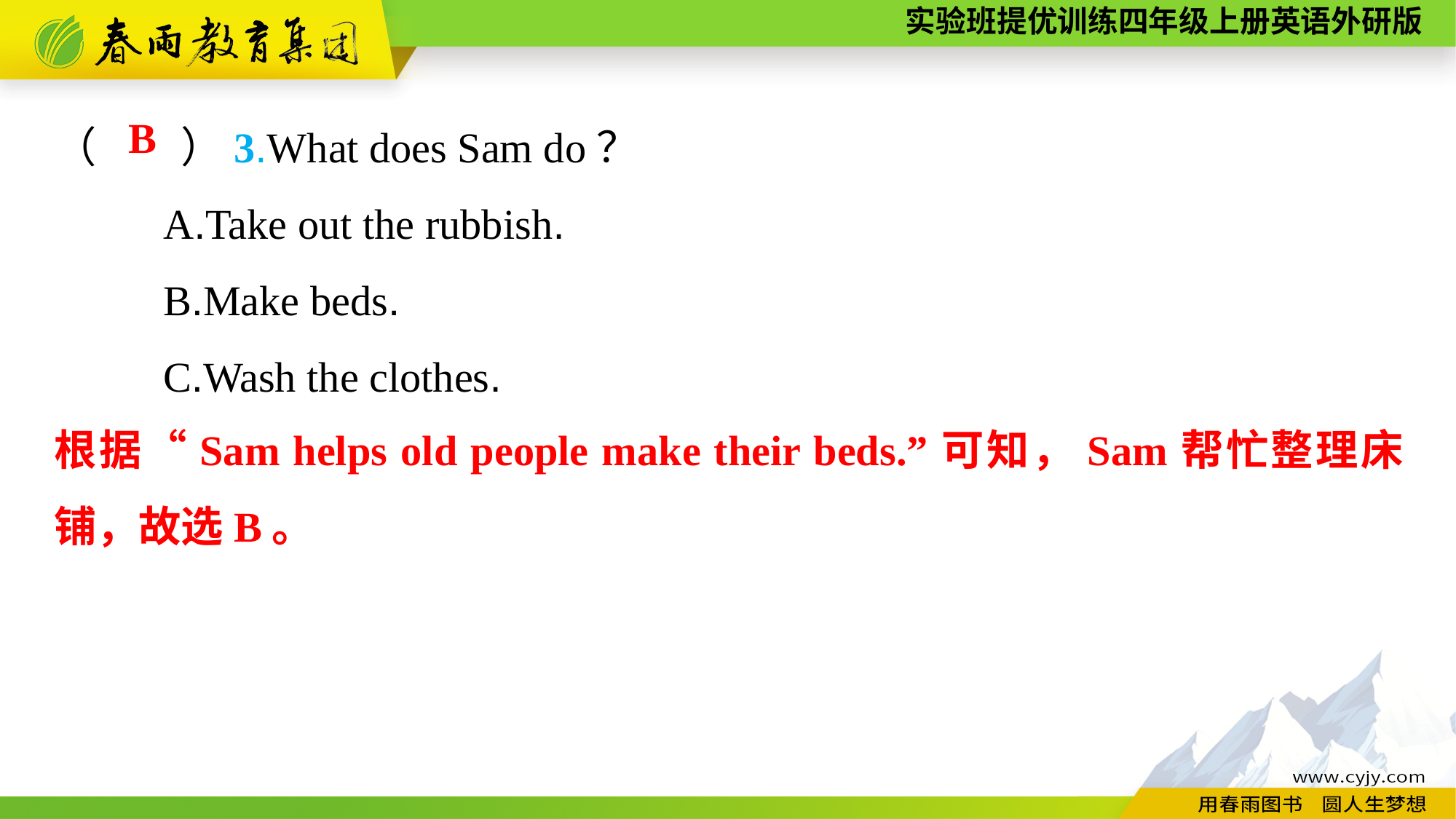

（　　）3.What does Sam do？
	A.Take out the rubbish.
	B.Make beds.
	C.Wash the clothes.
B
根据“Sam helps old people make their beds.”可知，Sam帮忙整理床铺，故选B。